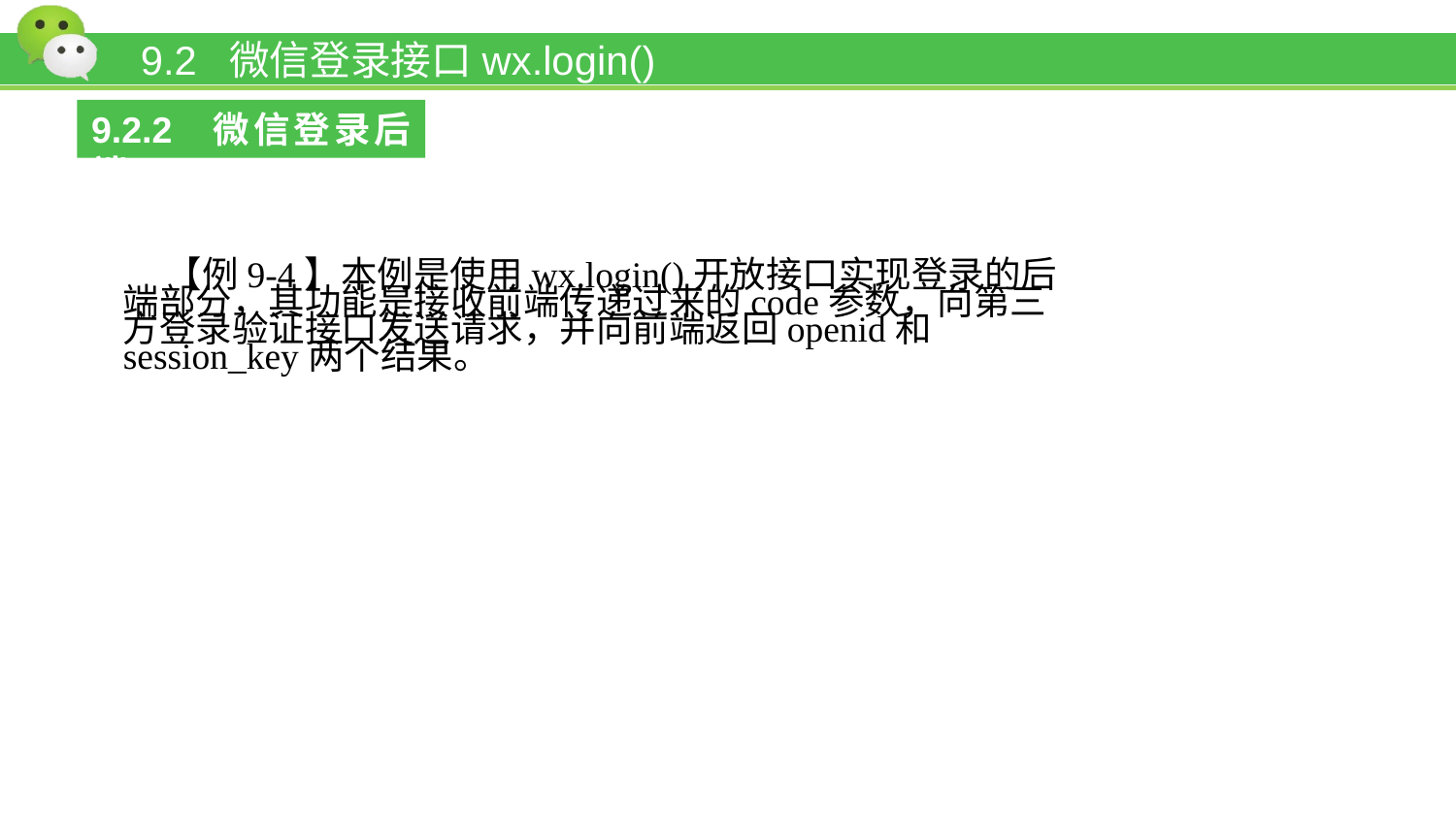

# 9.2  微信登录接口wx.login()
9.2.2  微信登录后端
【例9-4】本例是使用wx.login()开放接口实现登录的后端部分，其功能是接收前端传递过来的code参数，向第三方登录验证接口发送请求，并向前端返回openid和session_key两个结果。